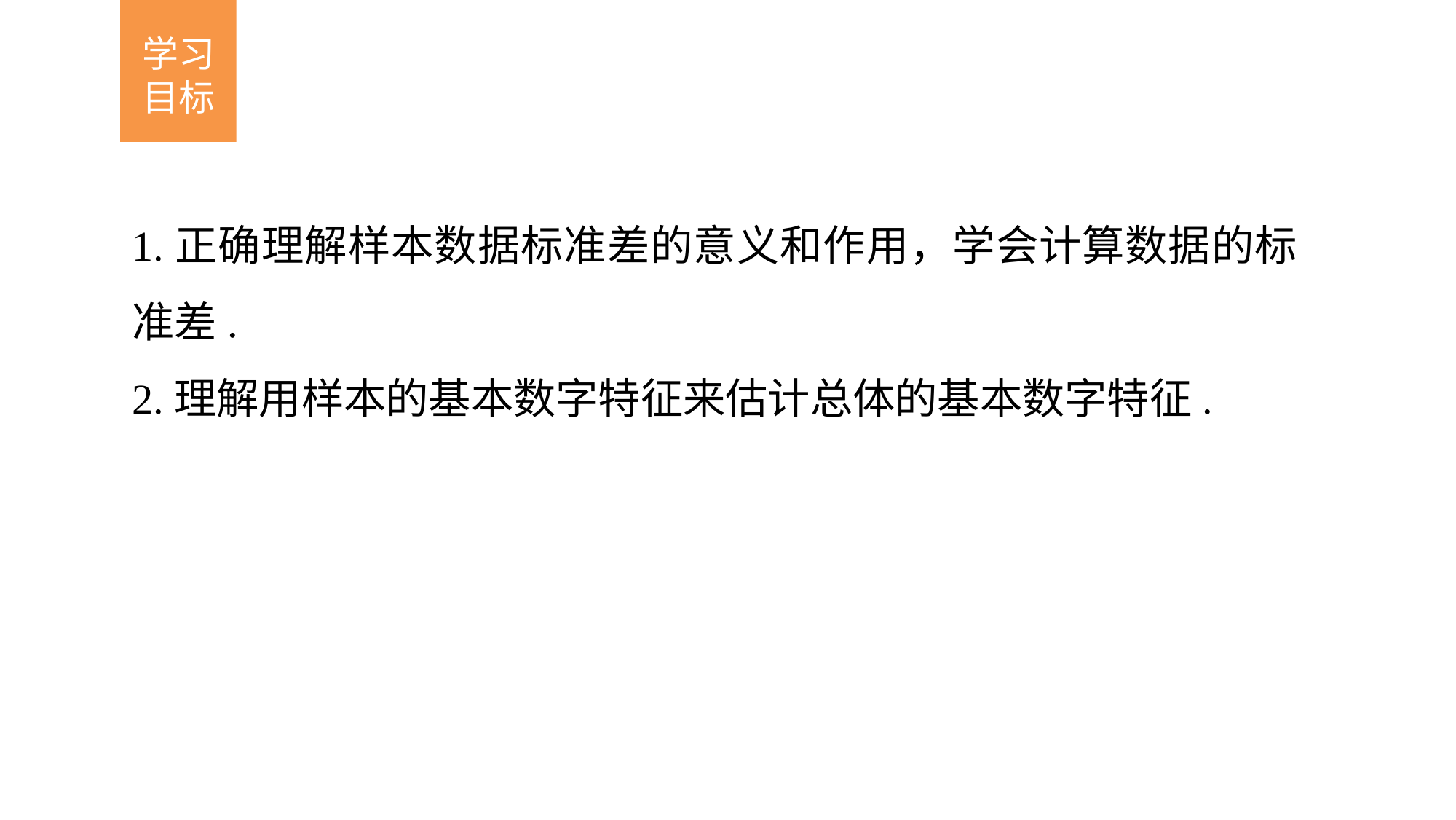

学习目标
1.正确理解样本数据标准差的意义和作用，学会计算数据的标准差.
2.理解用样本的基本数字特征来估计总体的基本数字特征.